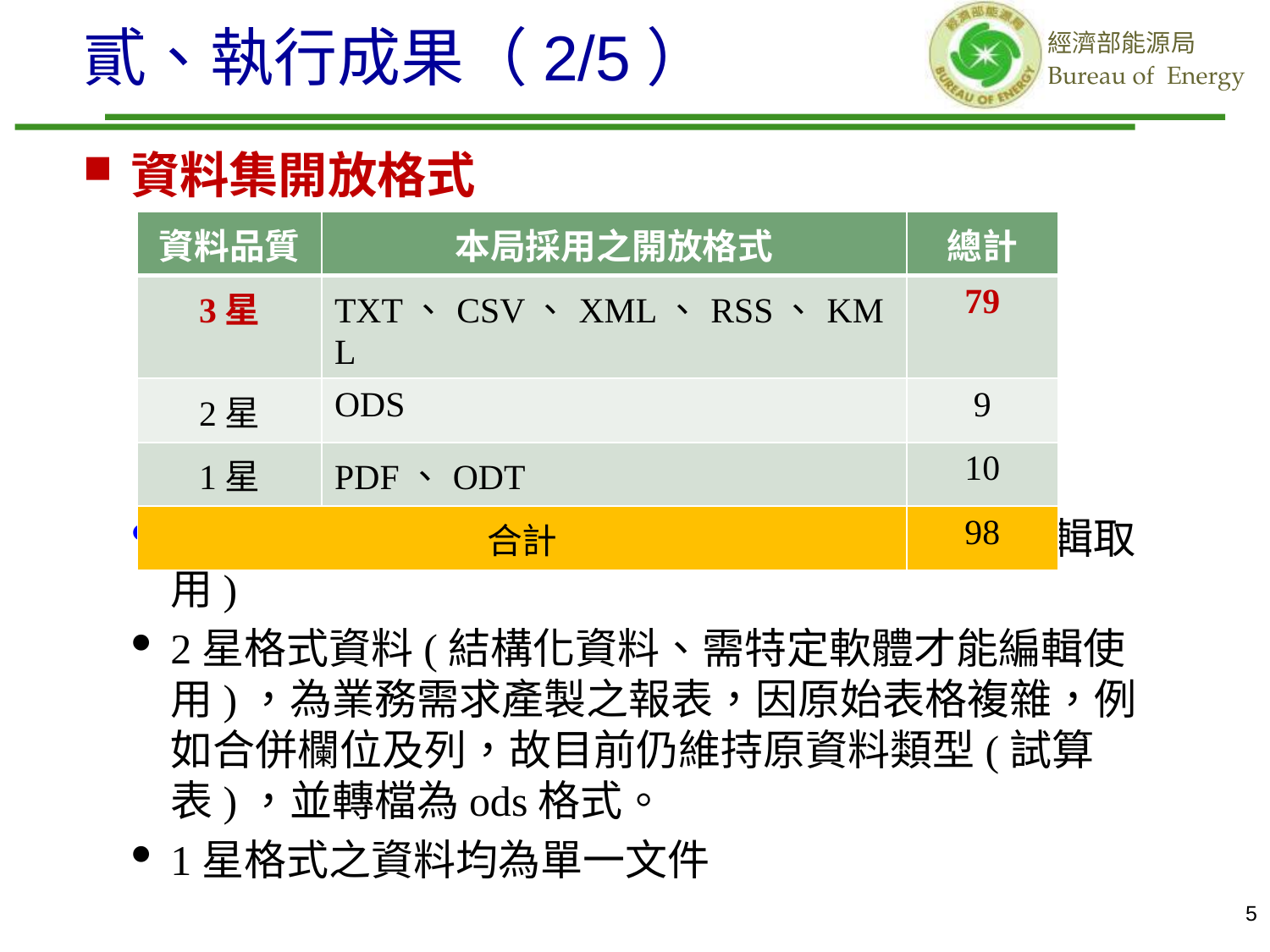

# 貳、執行成果（2/5）
資料集開放格式

資料格式以3星為主(不須使用特定軟體即可編輯取用)
2星格式資料(結構化資料、需特定軟體才能編輯使用)，為業務需求產製之報表，因原始表格複雜，例如合併欄位及列，故目前仍維持原資料類型(試算表)，並轉檔為ods格式。
1星格式之資料均為單一文件

| 資料品質 | 本局採用之開放格式 | 總計 |
| --- | --- | --- |
| 3星 | TXT、CSV、XML、RSS、KML | 79 |
| 2星 | ODS | 9 |
| 1星 | PDF、ODT | 10 |
| 合計 |  | 98 |
5